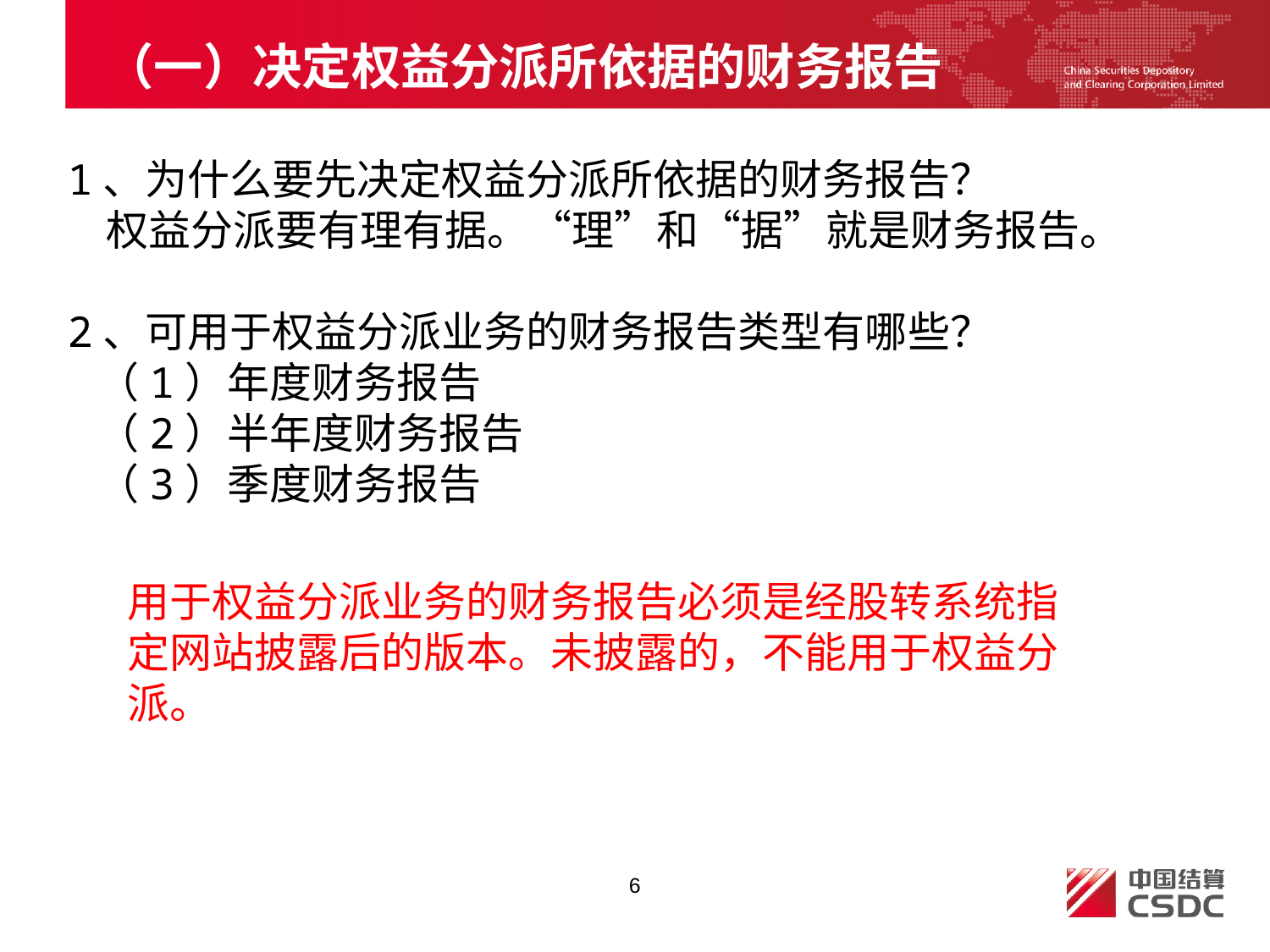

# （一）决定权益分派所依据的财务报告
1、为什么要先决定权益分派所依据的财务报告？
   权益分派要有理有据。“理”和“据”就是财务报告。

2、可用于权益分派业务的财务报告类型有哪些？
  （1）年度财务报告
  （2）半年度财务报告
  （3）季度财务报告

用于权益分派业务的财务报告必须是经股转系统指定网站披露后的版本。未披露的，不能用于权益分派。
6